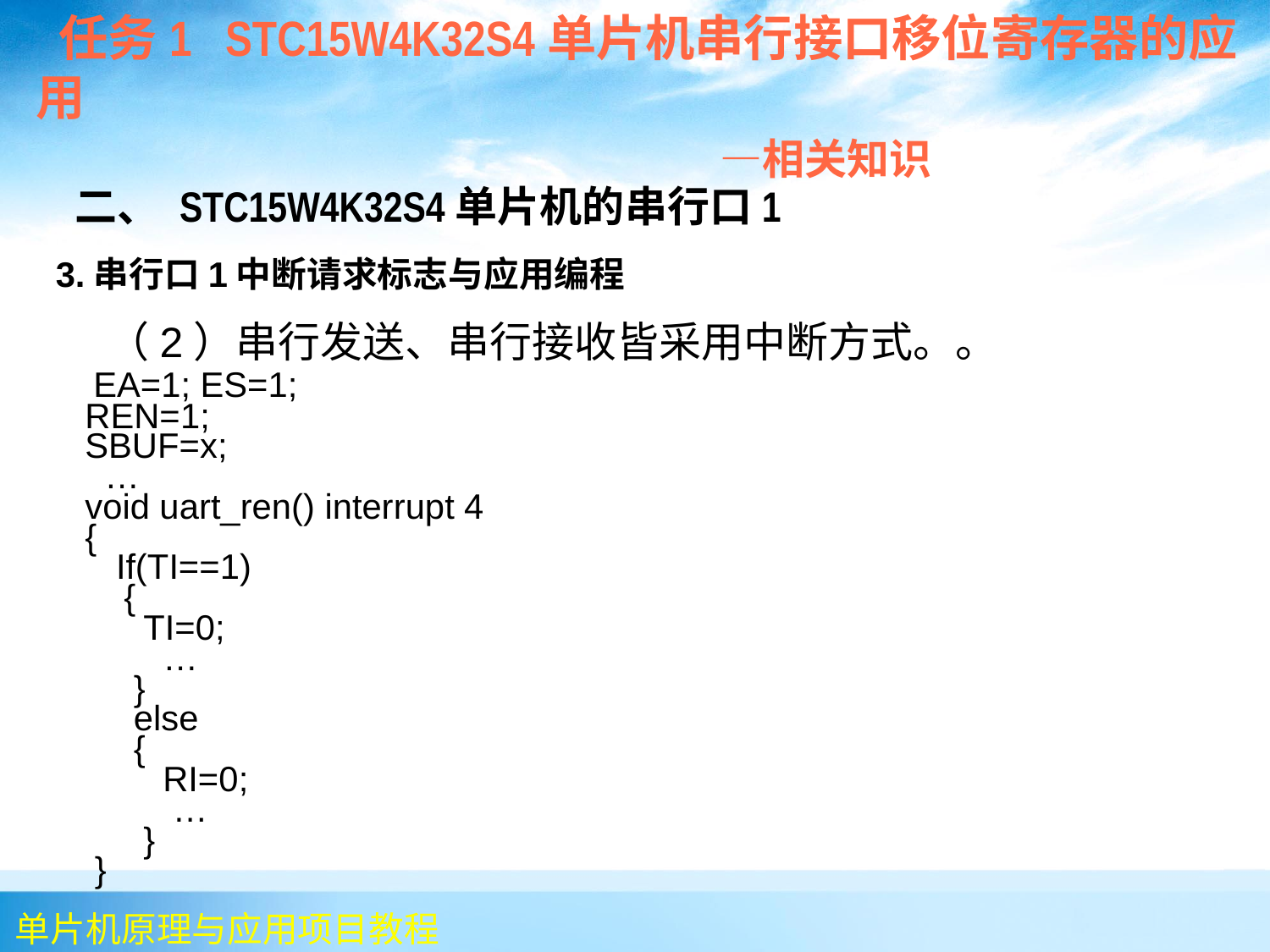

任务1   STC15W4K32S4单片机串行接口移位寄存器的应用
                                                             —相关知识
  二、 STC15W4K32S4单片机的串行口1
 3.串行口1中断请求标志与应用编程
      （2）串行发送、串行接收皆采用中断方式。。
    EA=1; ES=1;
    REN=1;
    SBUF=x;
      …
    void uart_ren() interrupt 4
    {
  	   If(TI==1)
        {
          TI=0;
            …
         }
         else
         {
            RI=0;
             …
          }
     }